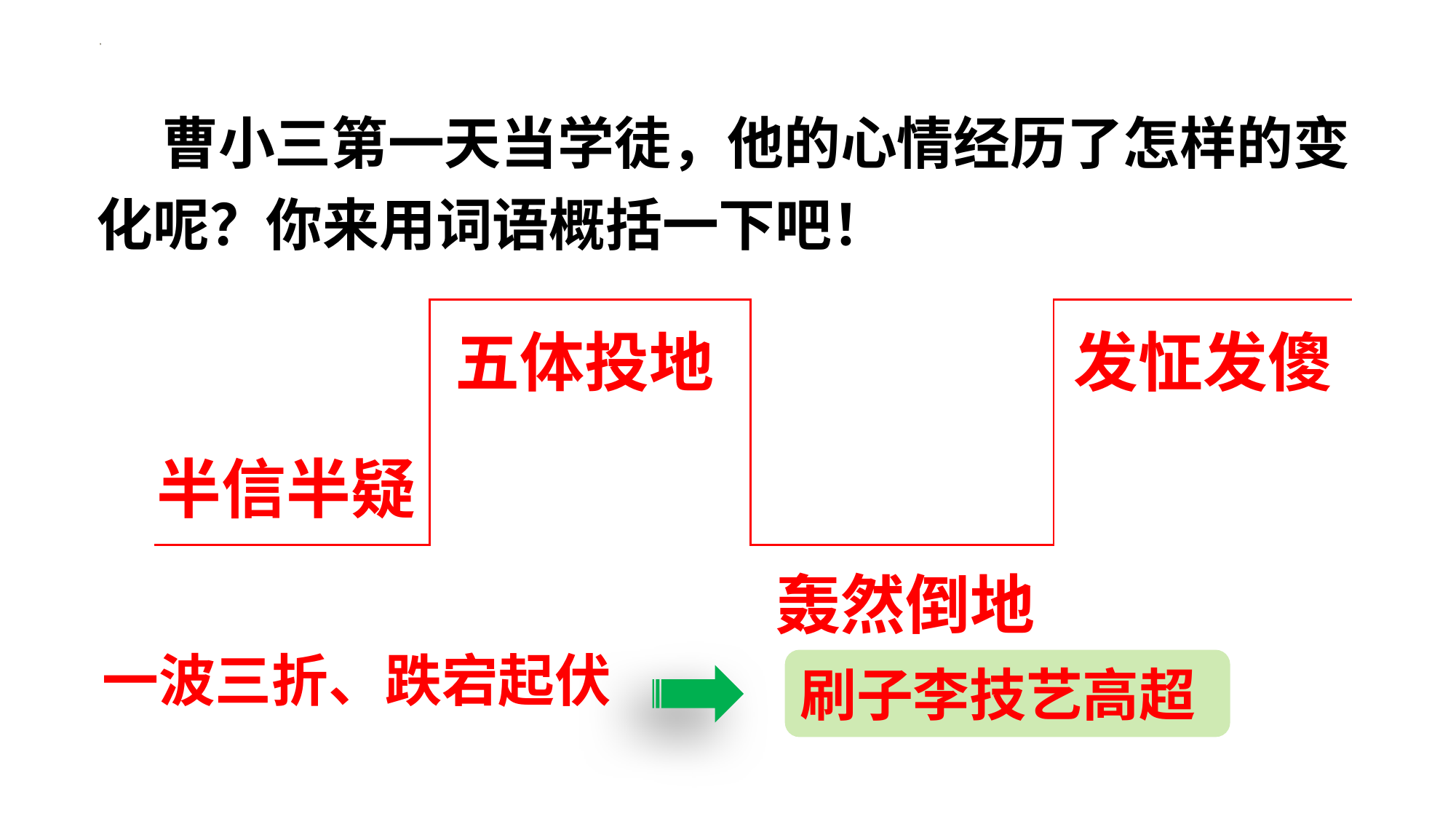

曹小三第一天当学徒，他的心情经历了怎样的变化呢？你来用词语概括一下吧！
五体投地
发怔发傻
半信半疑
轰然倒地
一波三折、跌宕起伏
刷子李技艺高超